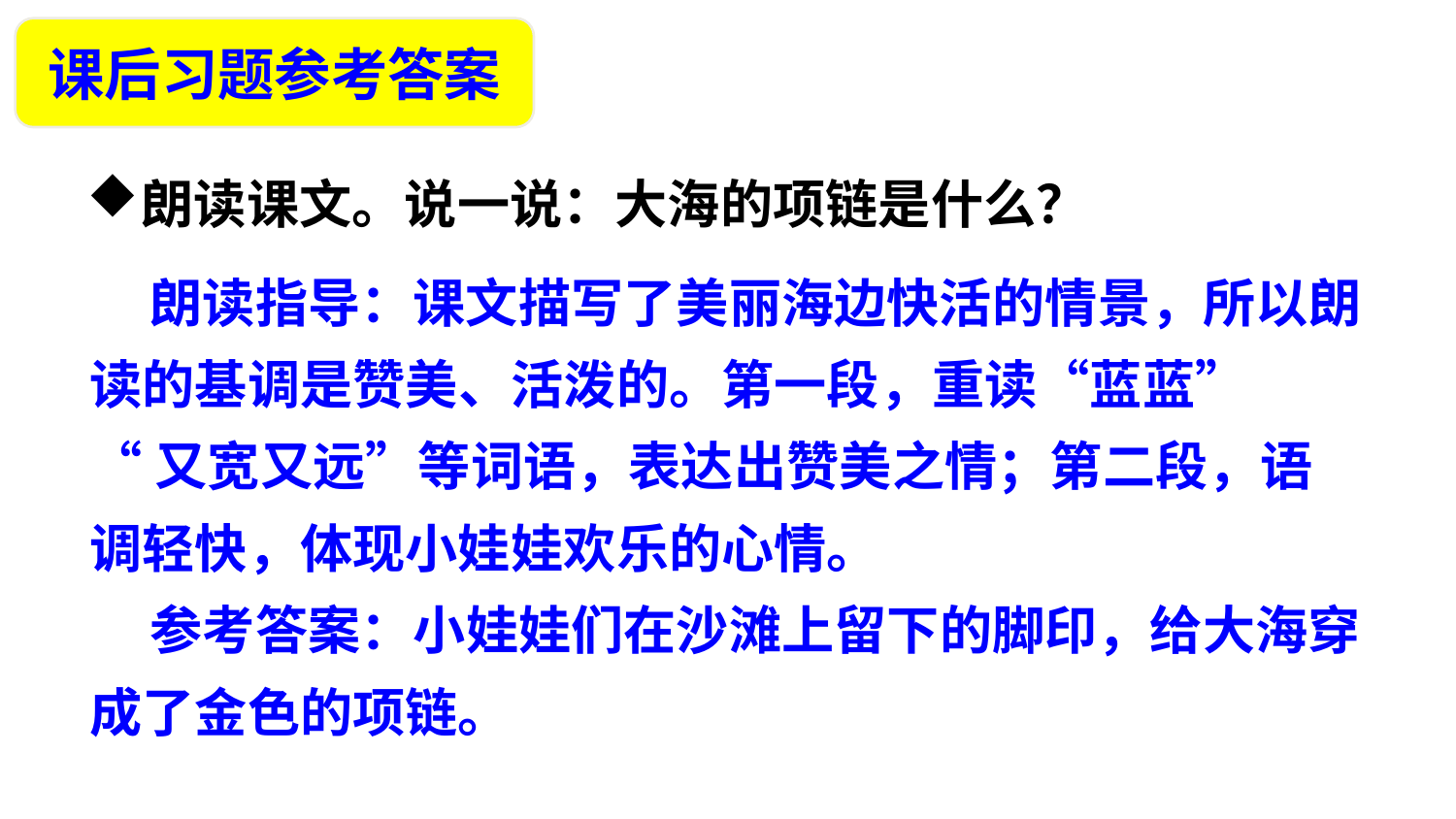

课后习题参考答案
朗读课文。说一说：大海的项链是什么？
    朗读指导：课文描写了美丽海边快活的情景，所以朗读的基调是赞美、活泼的。第一段，重读“蓝蓝”
“又宽又远”等词语，表达出赞美之情；第二段，语调轻快，体现小娃娃欢乐的心情。
    参考答案：小娃娃们在沙滩上留下的脚印，给大海穿成了金色的项链。